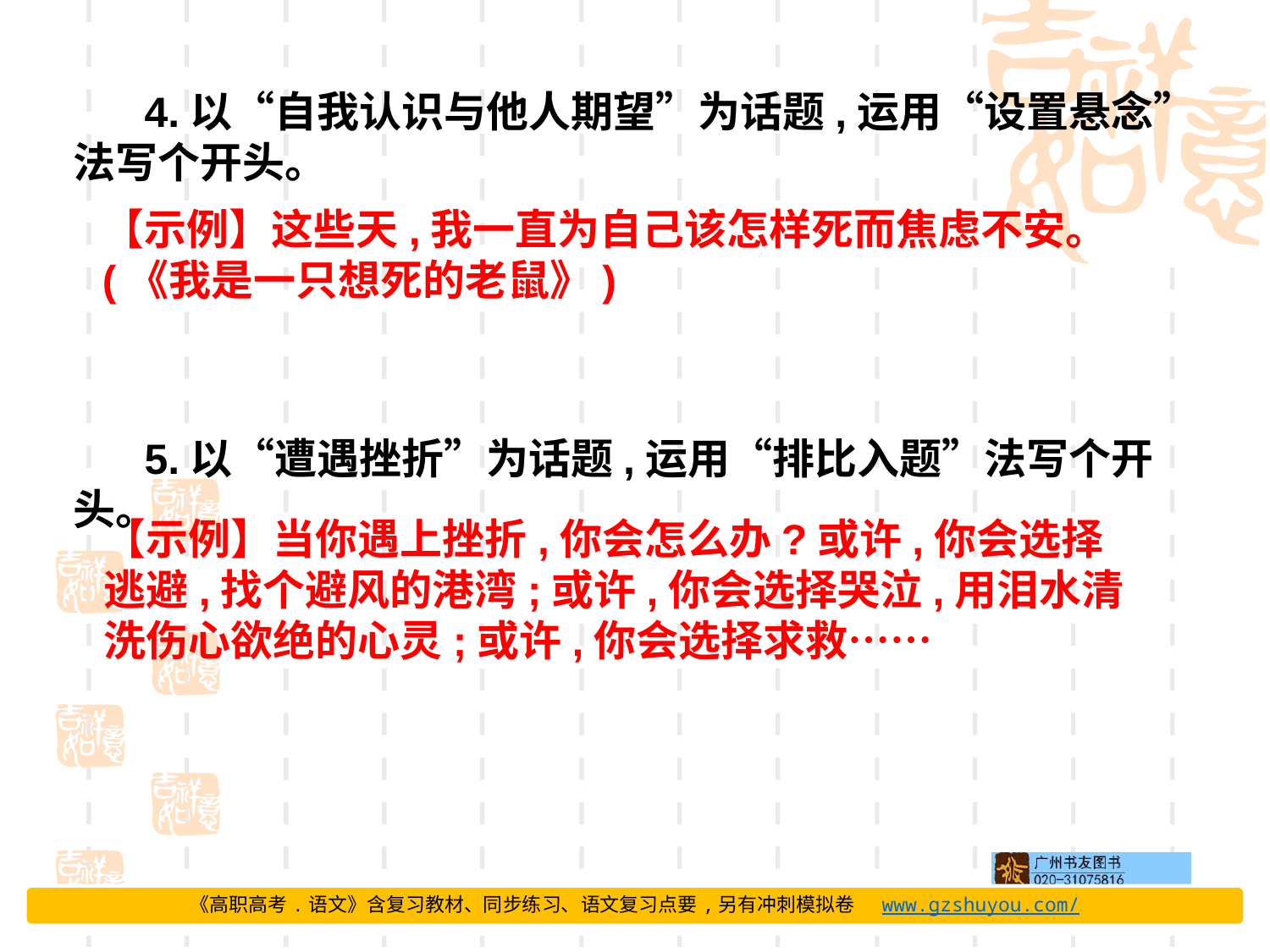

4.以“自我认识与他人期望”为话题,运用“设置悬念”法写个开头。

      5.以“遭遇挫折”为话题,运用“排比入题”法写个开头。
【示例】这些天,我一直为自己该怎样死而焦虑不安。(《我是一只想死的老鼠》)
【示例】当你遇上挫折,你会怎么办?或许,你会选择逃避,找个避风的港湾;或许,你会选择哭泣,用泪水清洗伤心欲绝的心灵;或许,你会选择求救……